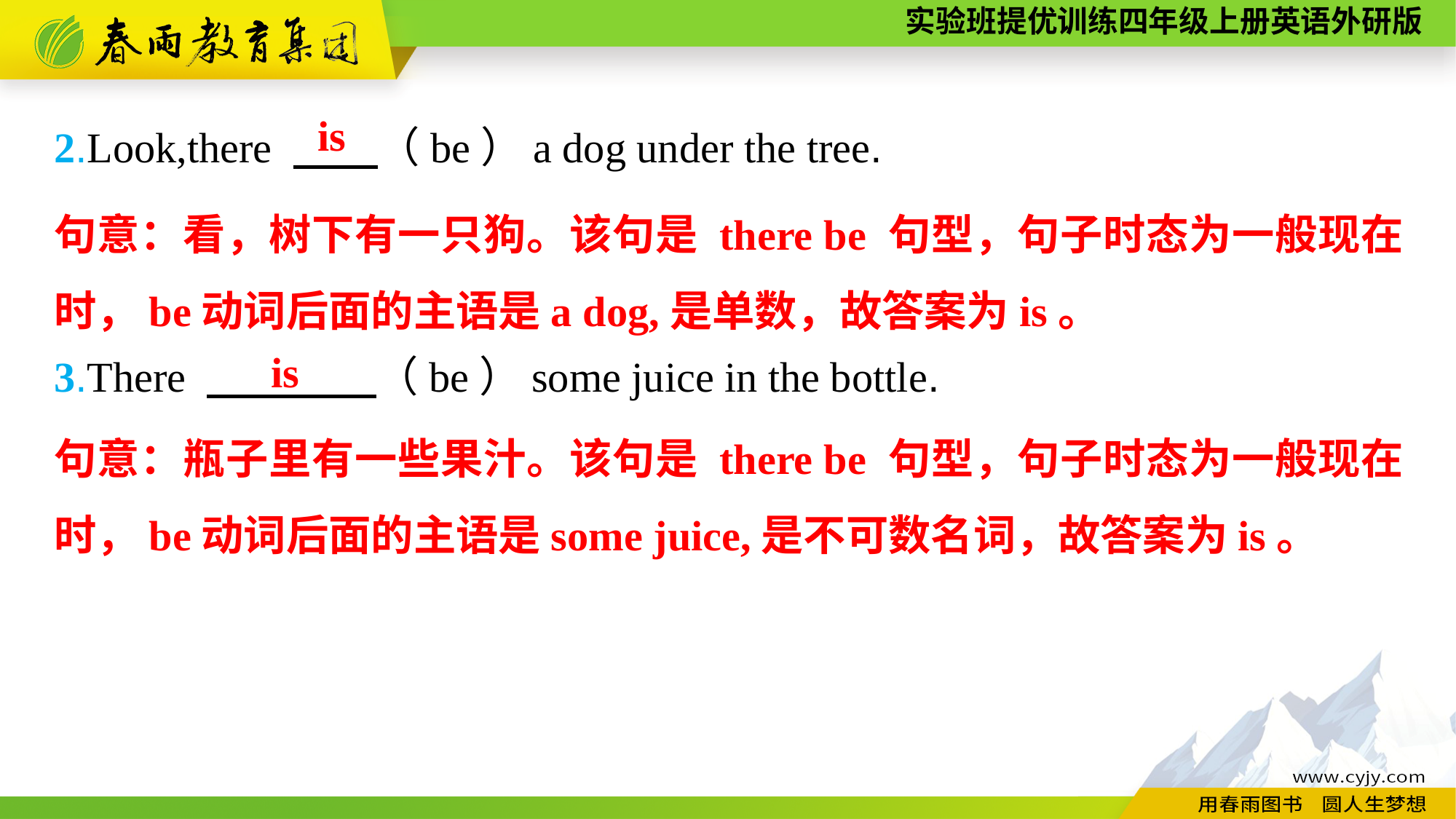

2.Look,there 　　（be）a dog under the tree.

3.There 　　　　（be）some juice in the bottle.
is
句意：看，树下有一只狗。该句是 there be 句型，句子时态为一般现在时，be动词后面的主语是a dog,是单数，故答案为is。
is
句意：瓶子里有一些果汁。该句是 there be 句型，句子时态为一般现在时，be动词后面的主语是some juice,是不可数名词，故答案为is。